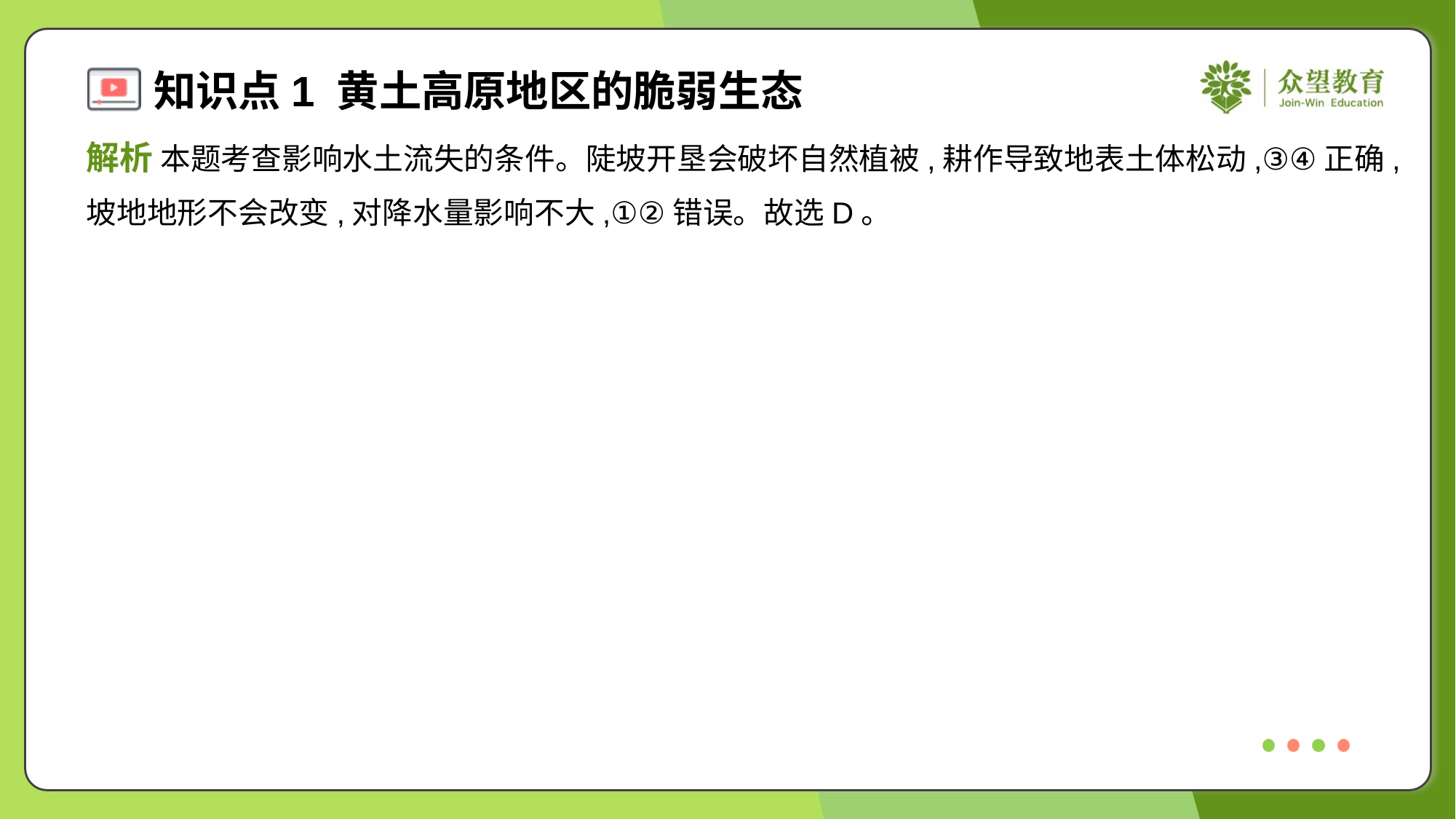

解析 本题考查影响水土流失的条件。陡坡开垦会破坏自然植被,耕作导致地表土体松动,③④正确,
坡地地形不会改变,对降水量影响不大,①②错误。故选D。